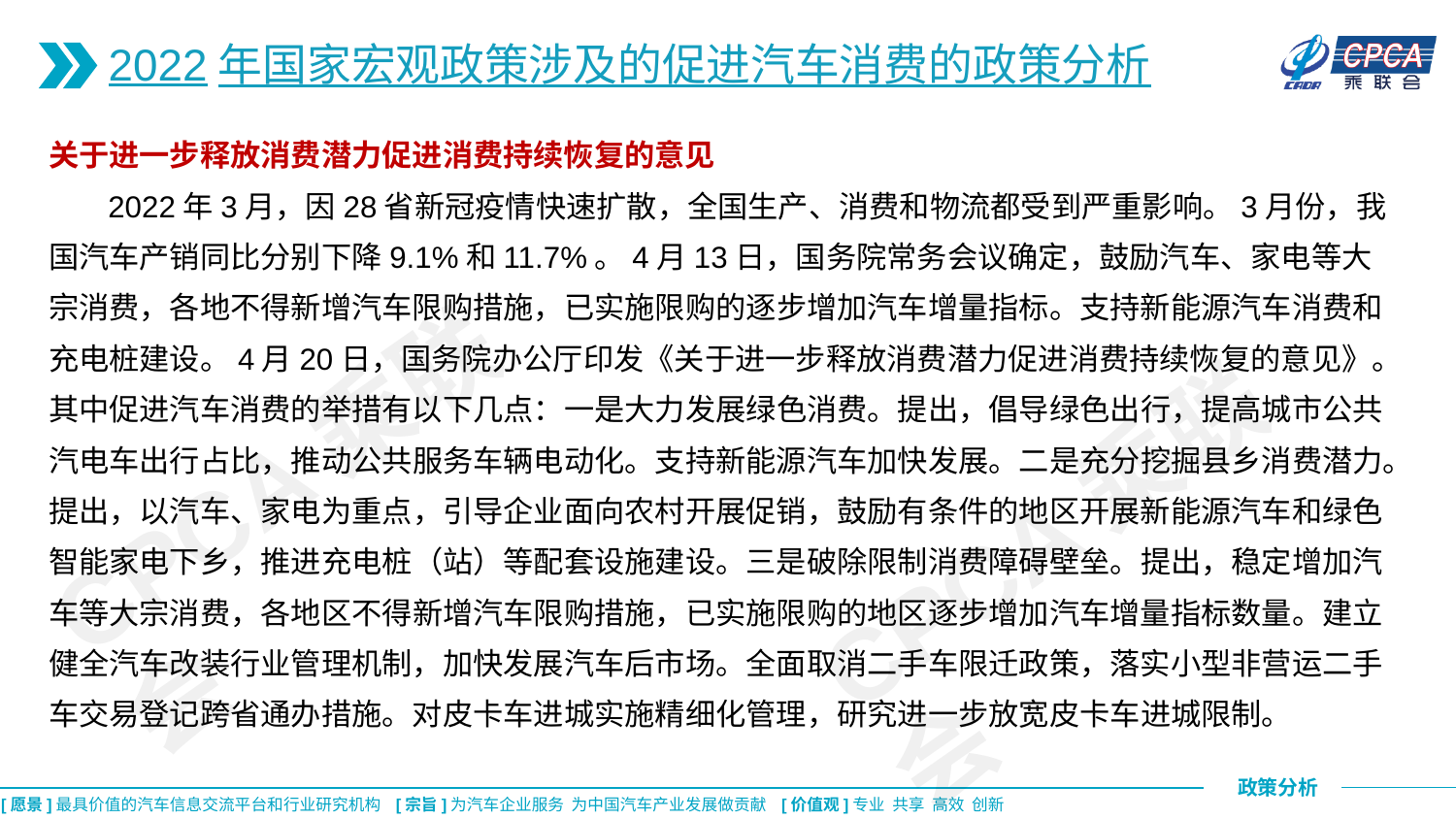

2022年国家宏观政策涉及的促进汽车消费的政策分析
关于进一步释放消费潜力促进消费持续恢复的意见
       2022年3月，因28省新冠疫情快速扩散，全国生产、消费和物流都受到严重影响。3月份，我国汽车产销同比分别下降9.1%和11.7%。4月13日，国务院常务会议确定，鼓励汽车、家电等大宗消费，各地不得新增汽车限购措施，已实施限购的逐步增加汽车增量指标。支持新能源汽车消费和充电桩建设。4月20日，国务院办公厅印发《关于进一步释放消费潜力促进消费持续恢复的意见》。其中促进汽车消费的举措有以下几点：一是大力发展绿色消费。提出，倡导绿色出行，提高城市公共汽电车出行占比，推动公共服务车辆电动化。支持新能源汽车加快发展。二是充分挖掘县乡消费潜力。提出，以汽车、家电为重点，引导企业面向农村开展促销，鼓励有条件的地区开展新能源汽车和绿色智能家电下乡，推进充电桩（站）等配套设施建设。三是破除限制消费障碍壁垒。提出，稳定增加汽车等大宗消费，各地区不得新增汽车限购措施，已实施限购的地区逐步增加汽车增量指标数量。建立健全汽车改装行业管理机制，加快发展汽车后市场。全面取消二手车限迁政策，落实小型非营运二手车交易登记跨省通办措施。对皮卡车进城实施精细化管理，研究进一步放宽皮卡车进城限制。
CPCA乘联会
CPCA乘联会